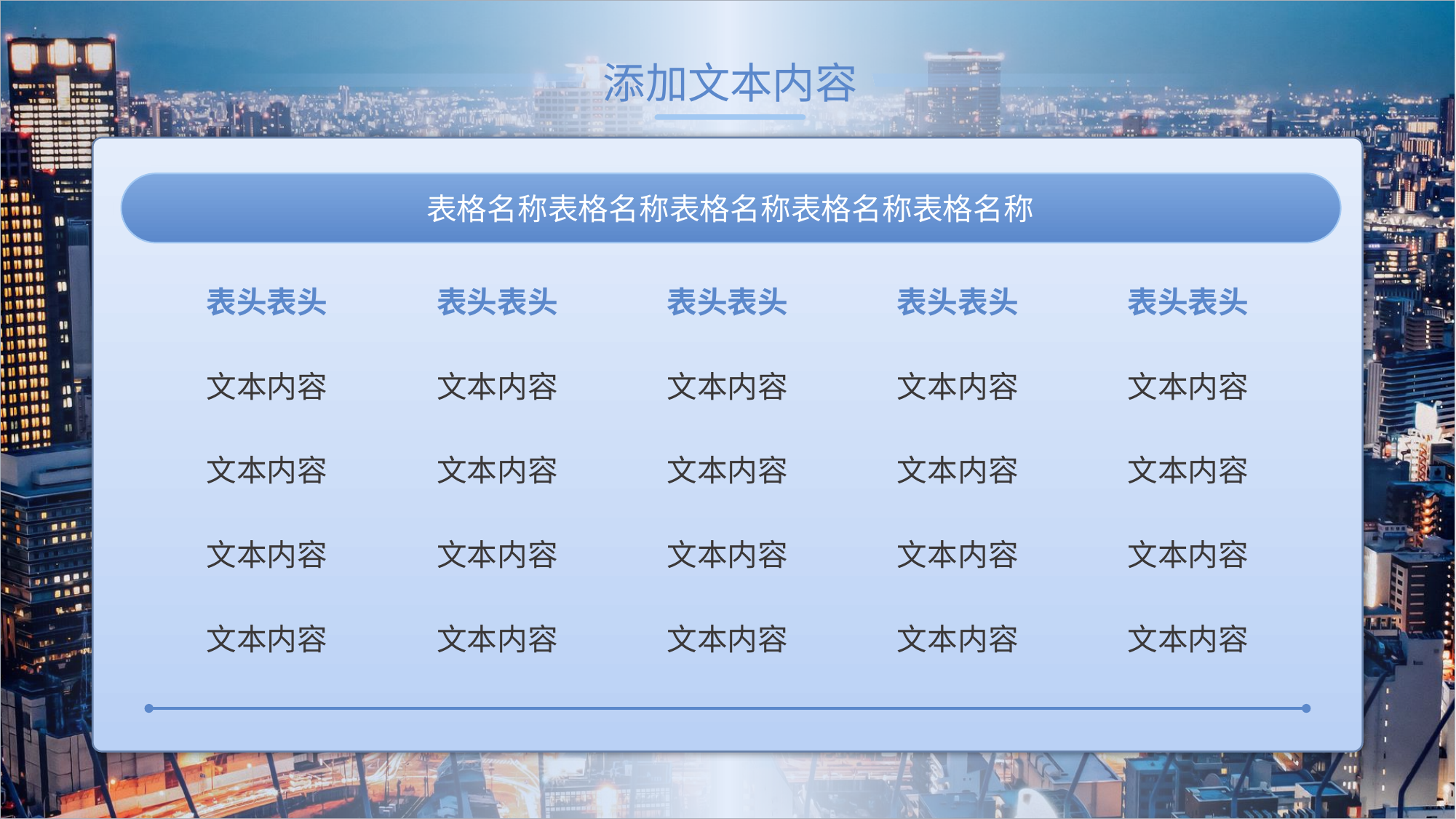

添加文本内容

表格名称表格名称表格名称表格名称表格名称
表头表头
表头表头
表头表头
表头表头
表头表头
文本内容
文本内容
文本内容
文本内容
文本内容
文本内容
文本内容
文本内容
文本内容
文本内容
文本内容
文本内容
文本内容
文本内容
文本内容
文本内容
文本内容
文本内容
文本内容
文本内容